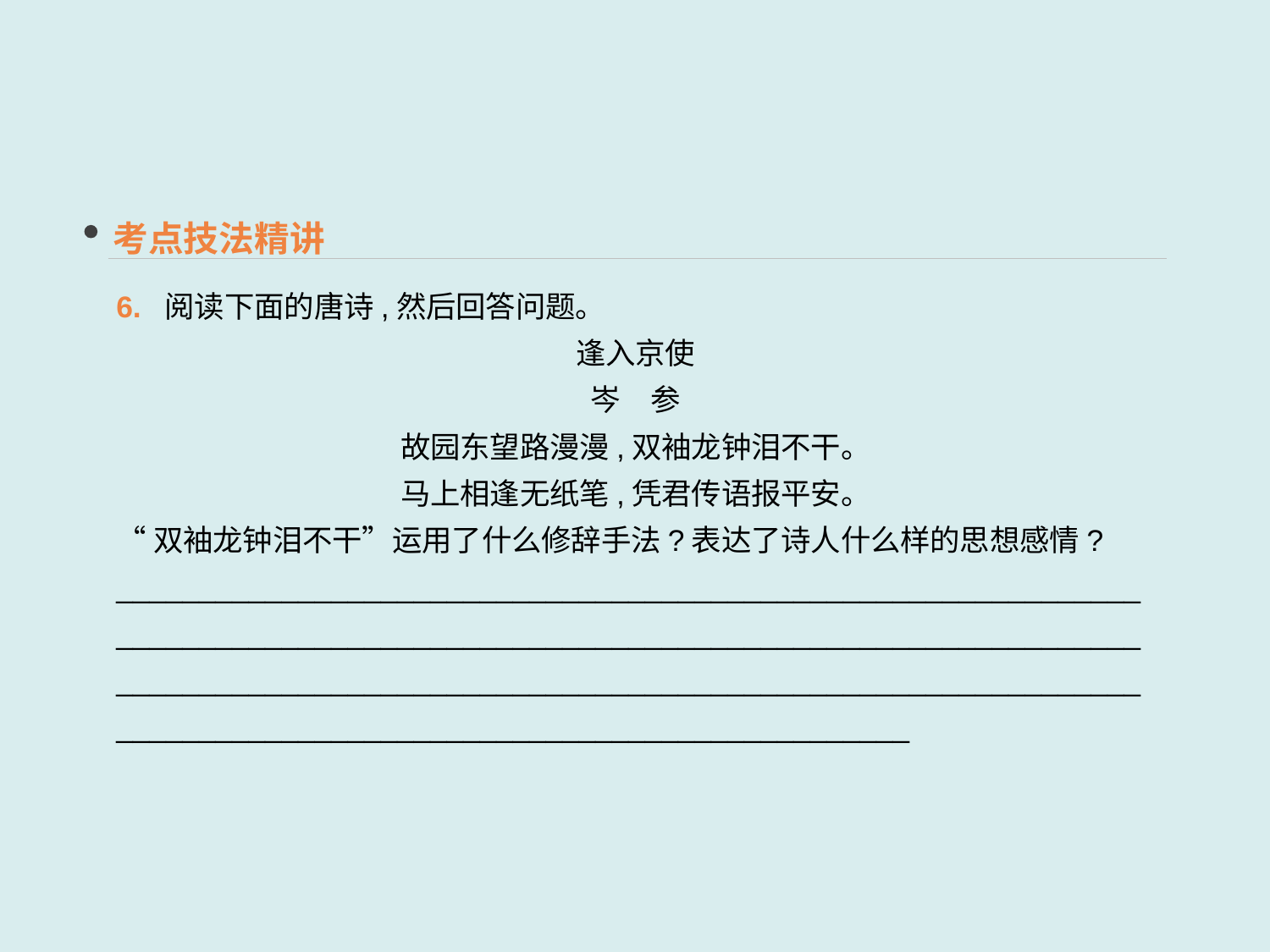

考点技法精讲

6.  阅读下面的唐诗,然后回答问题。
逢入京使
岑　参
故园东望路漫漫,双袖龙钟泪不干。
马上相逢无纸笔,凭君传语报平安。
“双袖龙钟泪不干”运用了什么修辞手法?表达了诗人什么样的思想感情?
__________________________________________________________________________________________________________________________________________________________________________________________________________________________________________